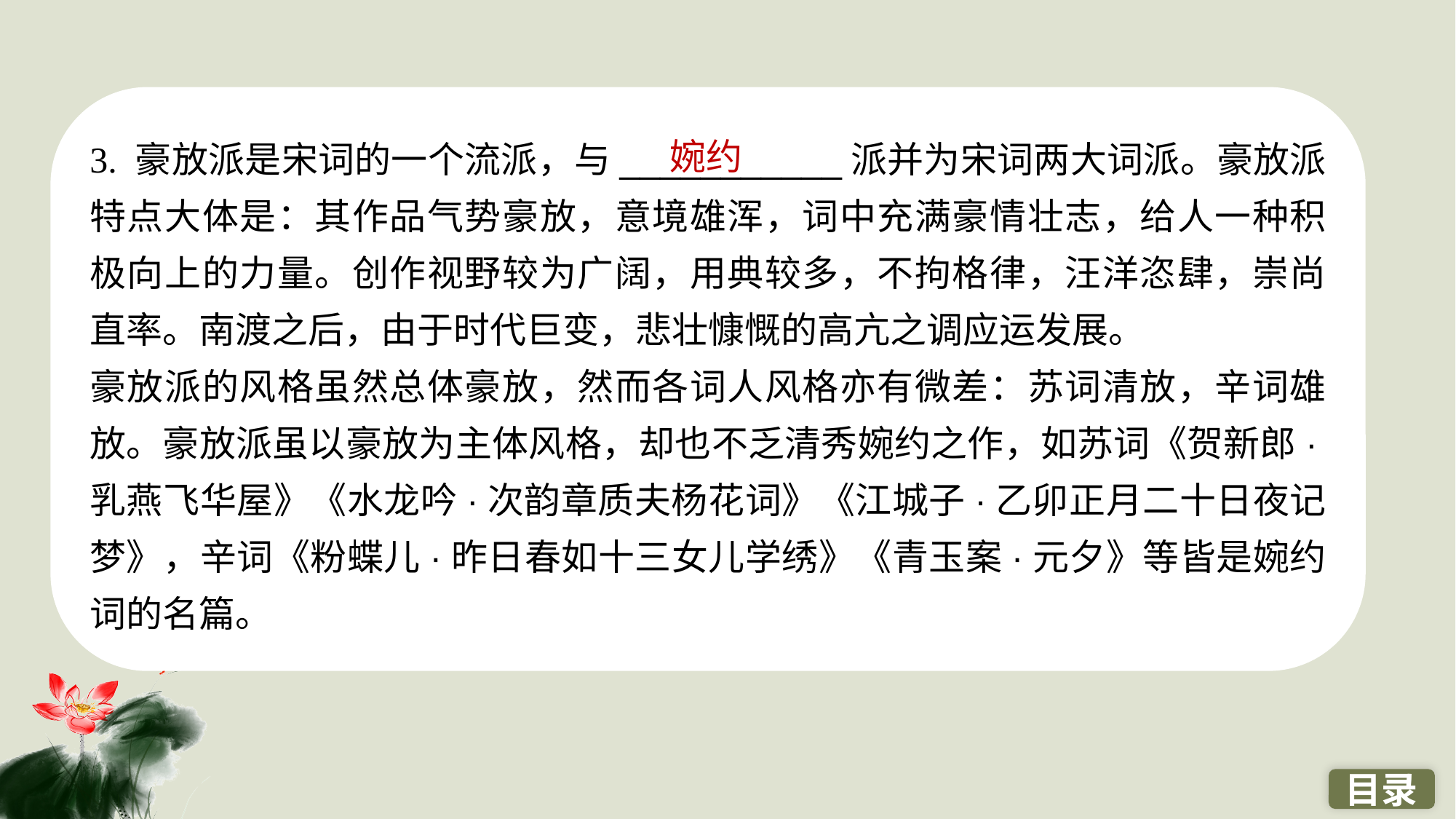

3. 豪放派是宋词的一个流派，与___________派并为宋词两大词派。豪放派特点大体是：其作品气势豪放，意境雄浑，词中充满豪情壮志，给人一种积极向上的力量。创作视野较为广阔，用典较多，不拘格律，汪洋恣肆，崇尚直率。南渡之后，由于时代巨变，悲壮慷慨的高亢之调应运发展。
豪放派的风格虽然总体豪放，然而各词人风格亦有微差：苏词清放，辛词雄放。豪放派虽以豪放为主体风格，却也不乏清秀婉约之作，如苏词《贺新郎·乳燕飞华屋》《水龙吟·次韵章质夫杨花词》《江城子·乙卯正月二十日夜记梦》，辛词《粉蝶儿·昨日春如十三女儿学绣》《青玉案·元夕》等皆是婉约词的名篇。
婉约